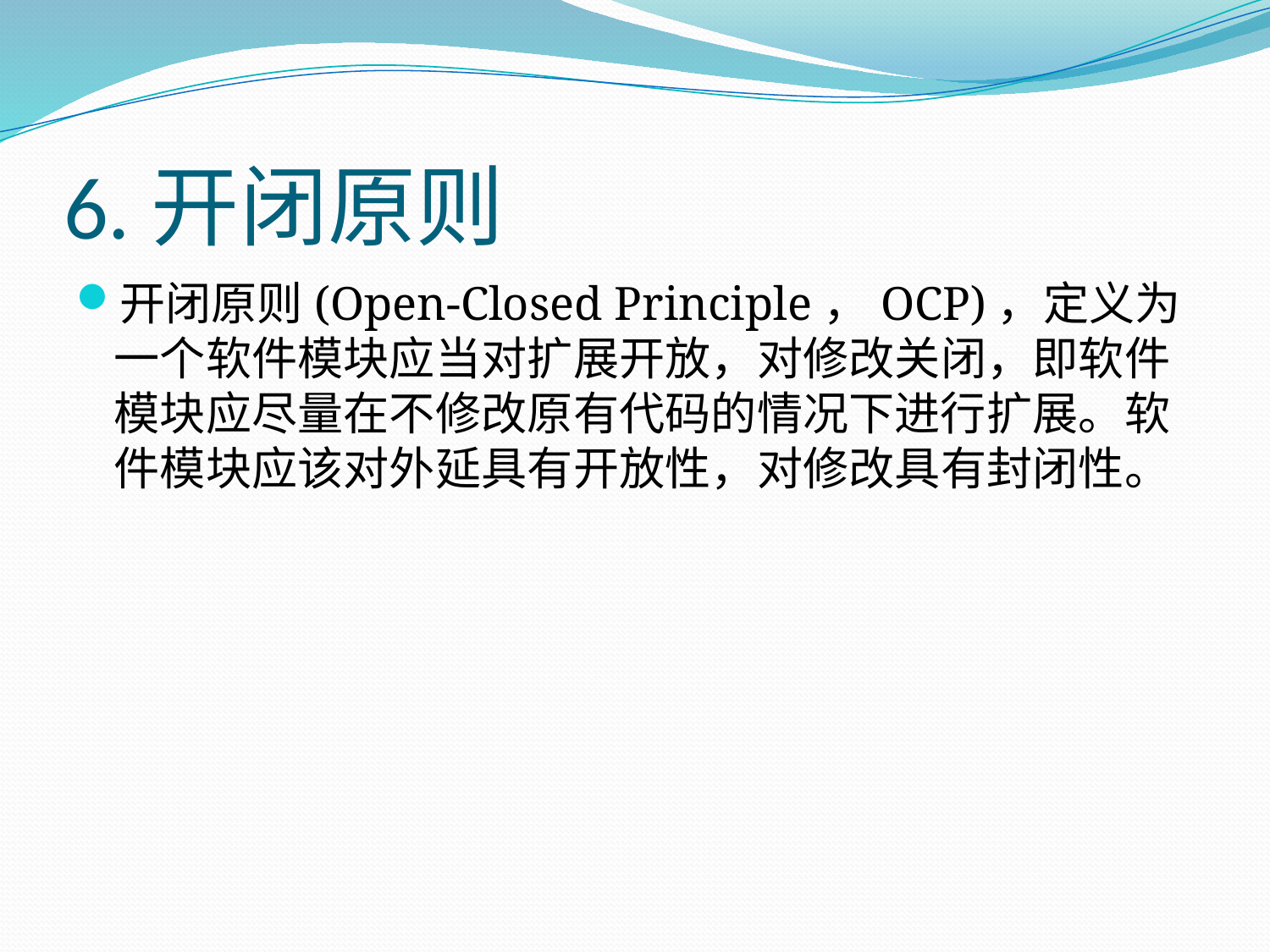

# 6.开闭原则
开闭原则(Open-Closed Principle，OCP)，定义为一个软件模块应当对扩展开放，对修改关闭，即软件模块应尽量在不修改原有代码的情况下进行扩展。软件模块应该对外延具有开放性，对修改具有封闭性。